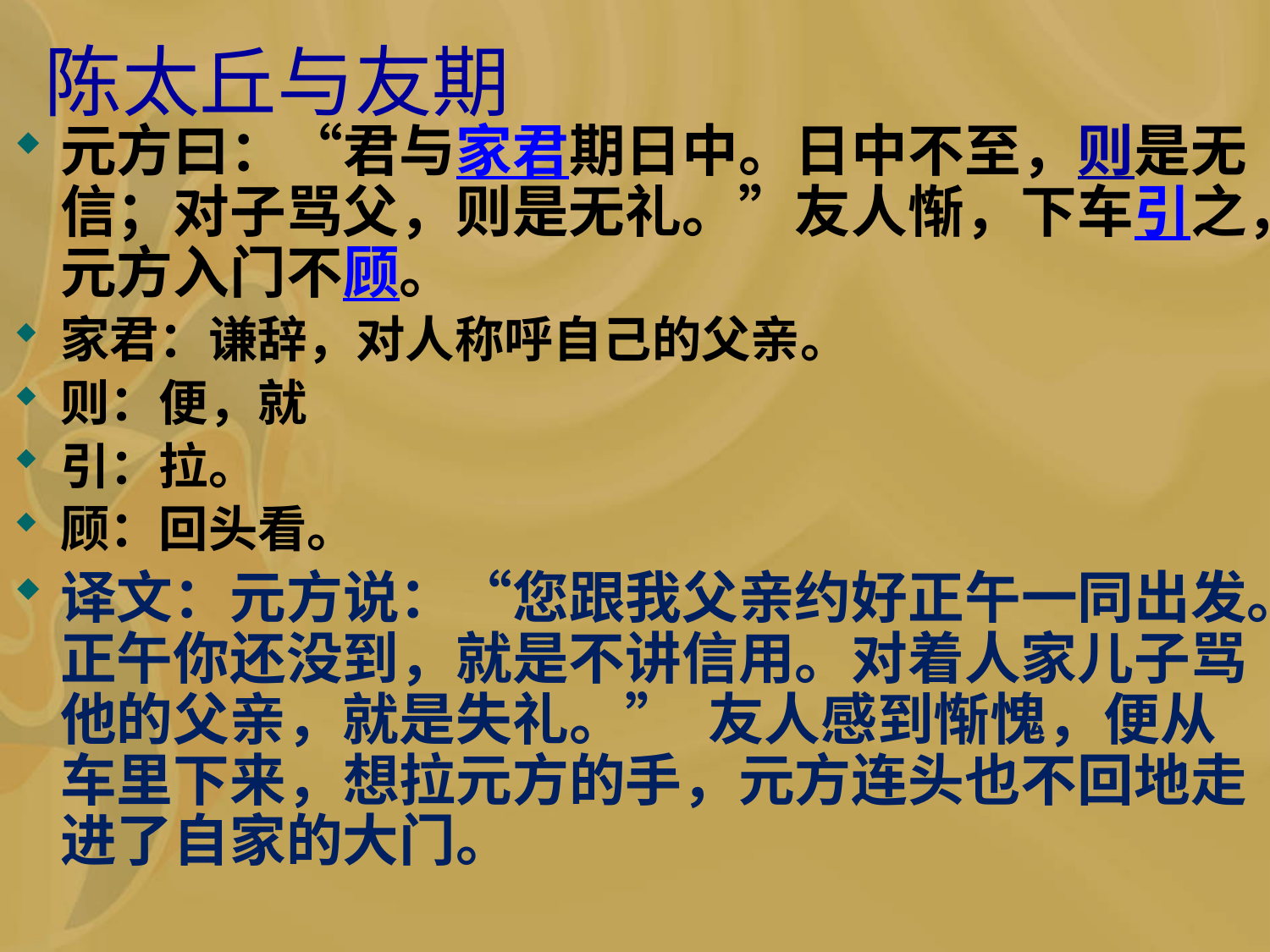

# 陈太丘与友期
元方曰：“君与家君期日中。日中不至，则是无信；对子骂父，则是无礼。”友人惭，下车引之，元方入门不顾。
家君：谦辞，对人称呼自己的父亲。
则：便，就
引：拉。
顾：回头看。
译文：元方说：“您跟我父亲约好正午一同出发。正午你还没到，就是不讲信用。对着人家儿子骂他的父亲，就是失礼。”  友人感到惭愧，便从车里下来，想拉元方的手，元方连头也不回地走进了自家的大门。